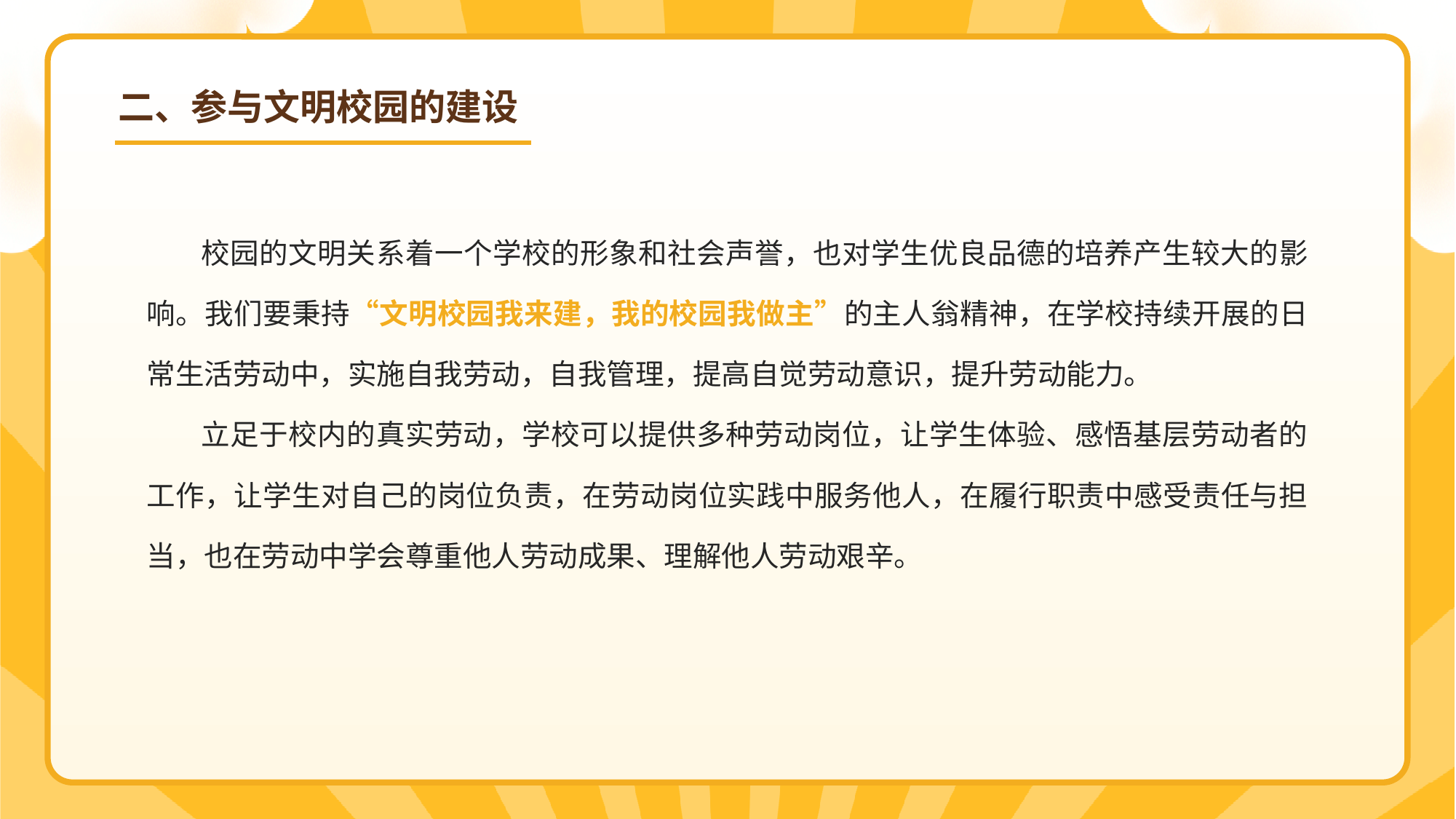

二、参与文明校园的建设
校园的文明关系着一个学校的形象和社会声誉，也对学生优良品德的培养产生较大的影响。我们要秉持“文明校园我来建，我的校园我做主”的主人翁精神，在学校持续开展的日常生活劳动中，实施自我劳动，自我管理，提高自觉劳动意识，提升劳动能力。
立足于校内的真实劳动，学校可以提供多种劳动岗位，让学生体验、感悟基层劳动者的工作，让学生对自己的岗位负责，在劳动岗位实践中服务他人，在履行职责中感受责任与担当，也在劳动中学会尊重他人劳动成果、理解他人劳动艰辛。